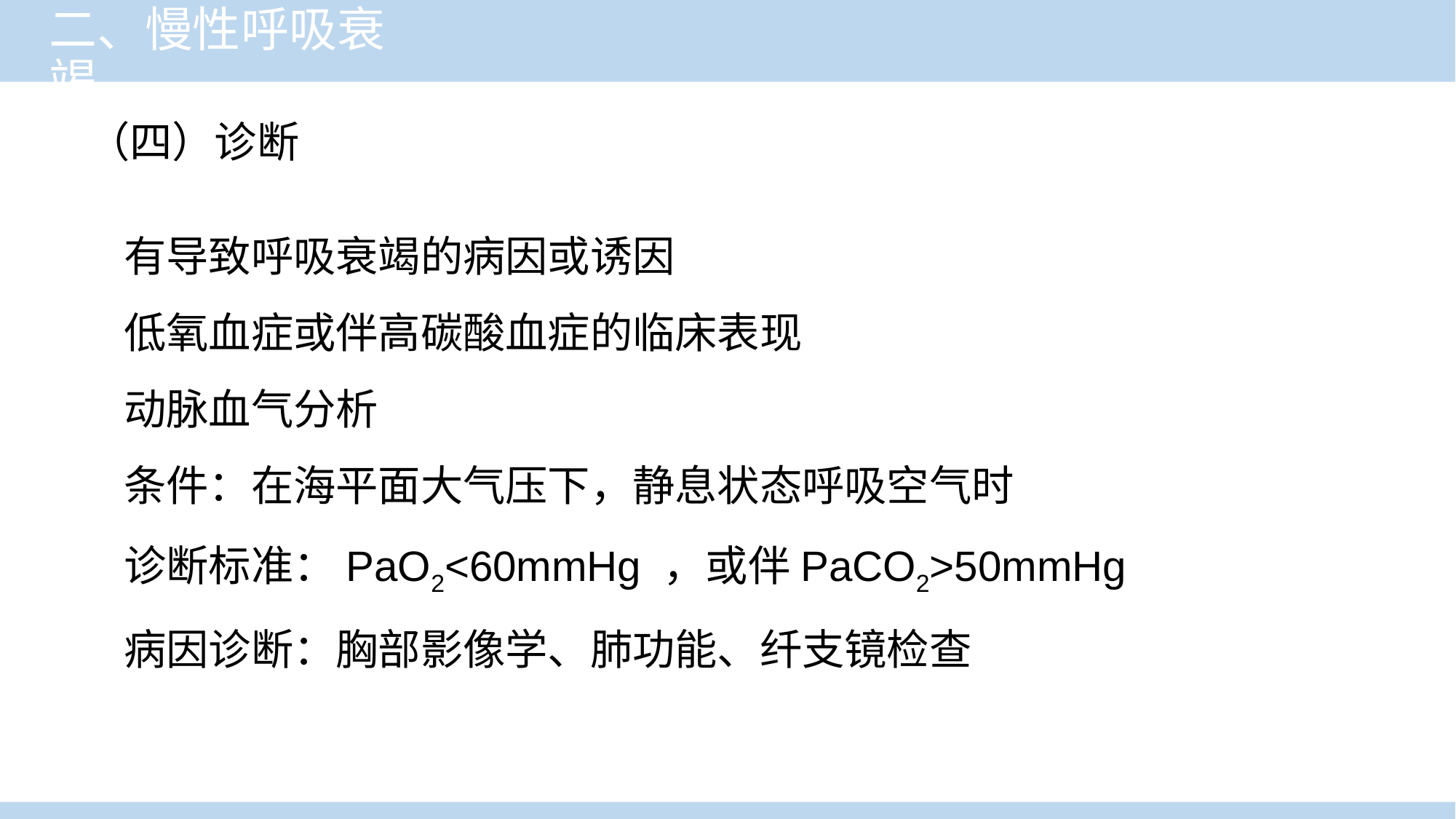

# 二、慢性呼吸衰竭
（四）诊断
有导致呼吸衰竭的病因或诱因
低氧血症或伴高碳酸血症的临床表现
动脉血气分析
条件：在海平面大气压下，静息状态呼吸空气时
诊断标准：PaO2<60mmHg ，或伴PaCO2>50mmHg
病因诊断：胸部影像学、肺功能、纤支镜检查